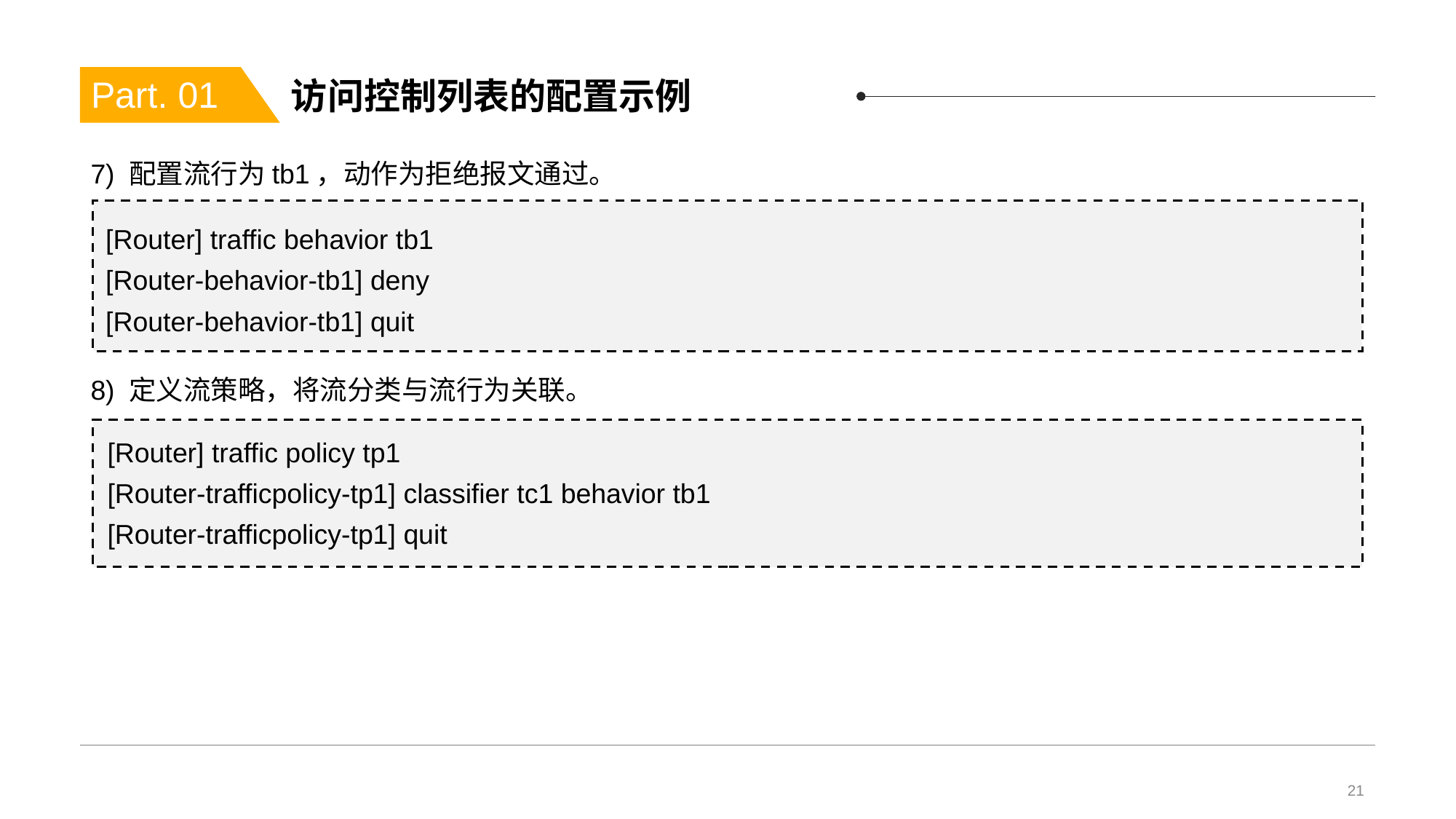

# 访问控制列表的配置示例
Part. 01
7) 配置流行为tb1，动作为拒绝报文通过。

[Router] traffic behavior tb1
[Router-behavior-tb1] deny
[Router-behavior-tb1] quit
8) 定义流策略，将流分类与流行为关联。

[Router] traffic policy tp1
[Router-trafficpolicy-tp1] classifier tc1 behavior tb1
[Router-trafficpolicy-tp1] quit
21